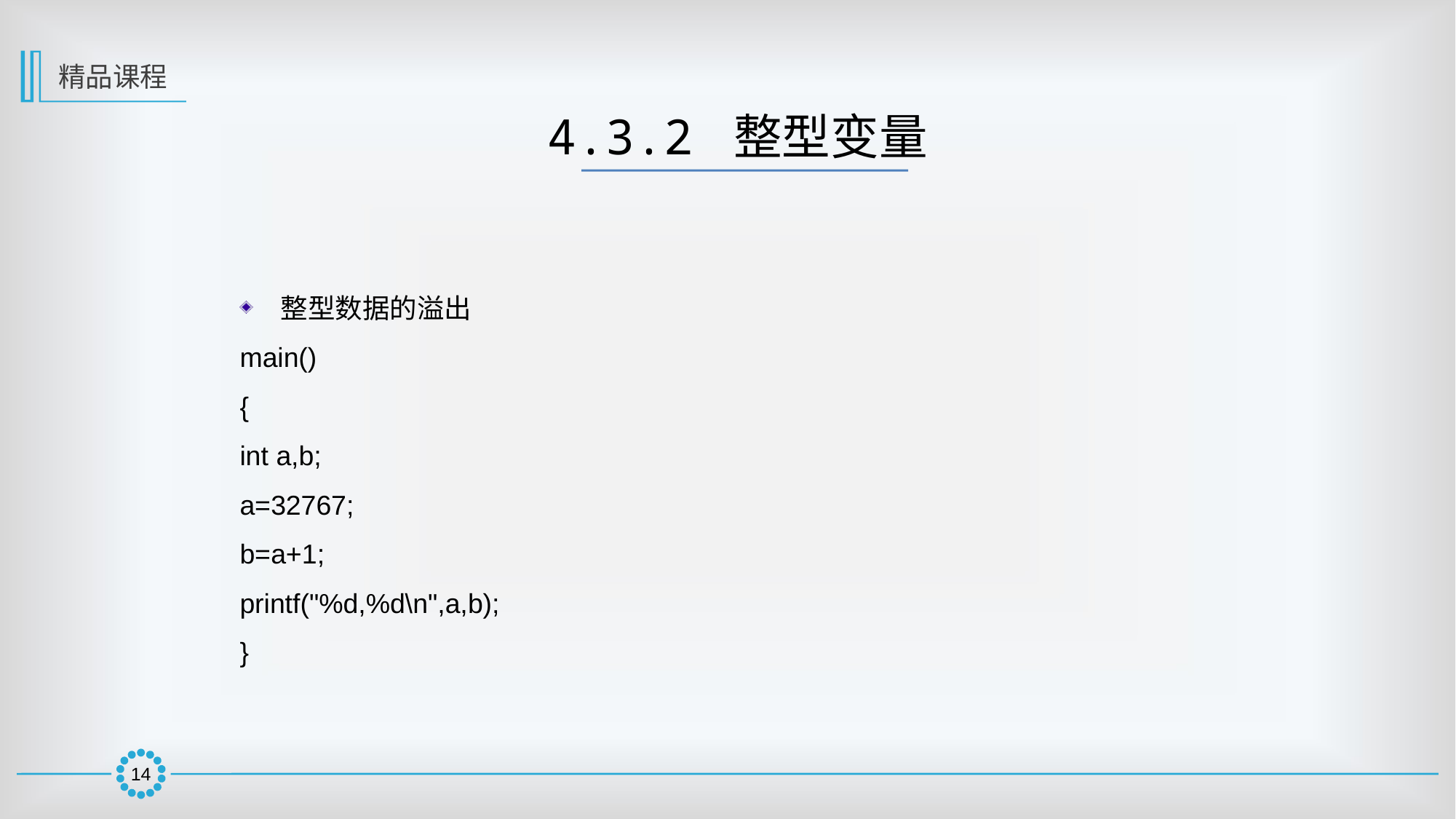

精品课程
4.3.2 整型变量

整型数据的溢出
main()
{
int a,b;
a=32767;
b=a+1;
printf("%d,%d\n",a,b);
}

14